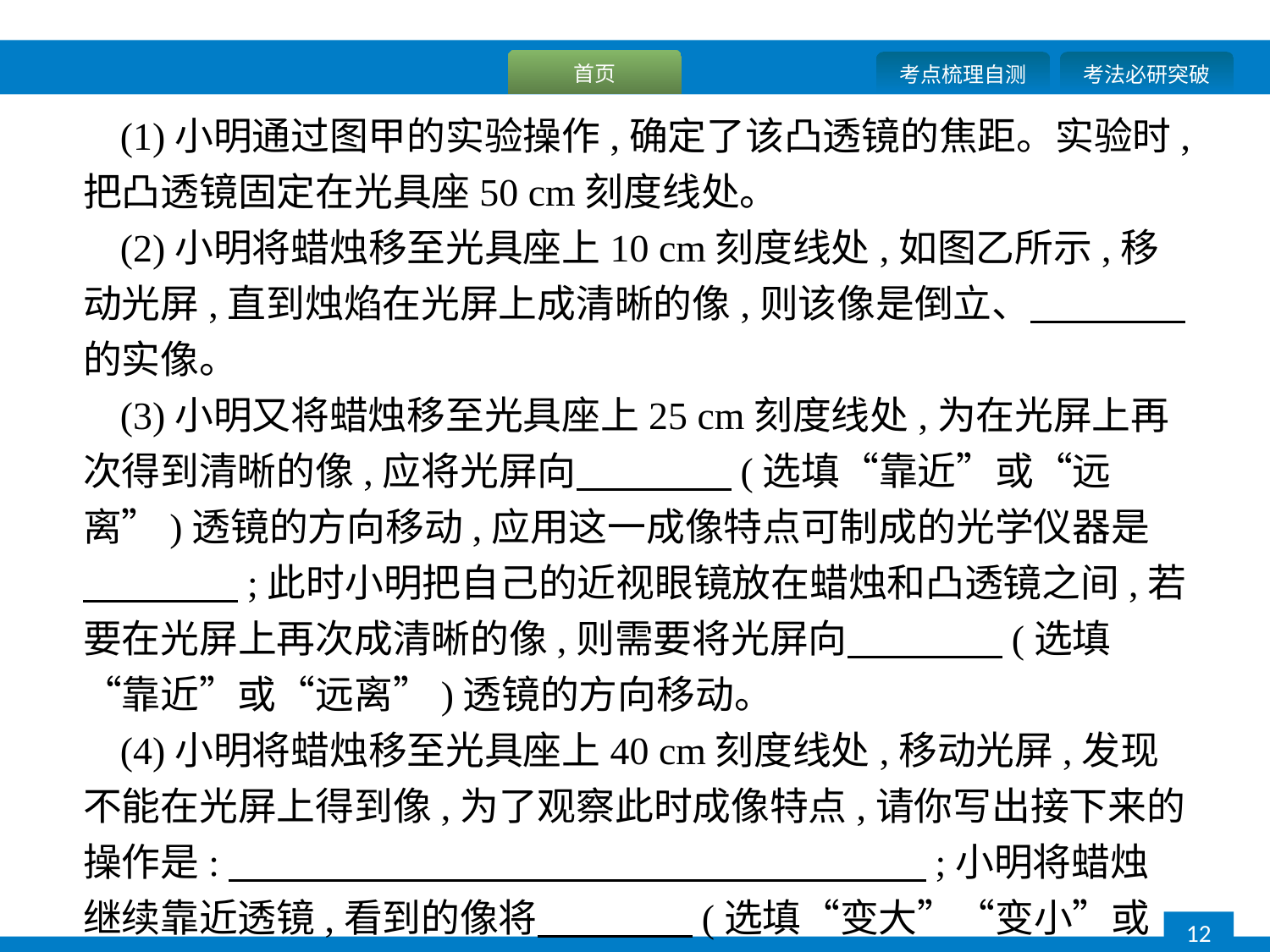

(1)小明通过图甲的实验操作,确定了该凸透镜的焦距。实验时,把凸透镜固定在光具座50 cm刻度线处。
(2)小明将蜡烛移至光具座上10 cm刻度线处,如图乙所示,移动光屏,直到烛焰在光屏上成清晰的像,则该像是倒立、　　　　的实像。
(3)小明又将蜡烛移至光具座上25 cm刻度线处,为在光屏上再次得到清晰的像,应将光屏向　　　　(选填“靠近”或“远离”)透镜的方向移动,应用这一成像特点可制成的光学仪器是　　　　;此时小明把自己的近视眼镜放在蜡烛和凸透镜之间,若要在光屏上再次成清晰的像,则需要将光屏向　　　　(选填“靠近”或“远离”)透镜的方向移动。
(4)小明将蜡烛移至光具座上40 cm刻度线处,移动光屏,发现不能在光屏上得到像,为了观察此时成像特点,请你写出接下来的操作是:　　　　　　　　　　　　　　　　　　;小明将蜡烛继续靠近透镜,看到的像将　　　　(选填“变大”“变小”或“不变”)。